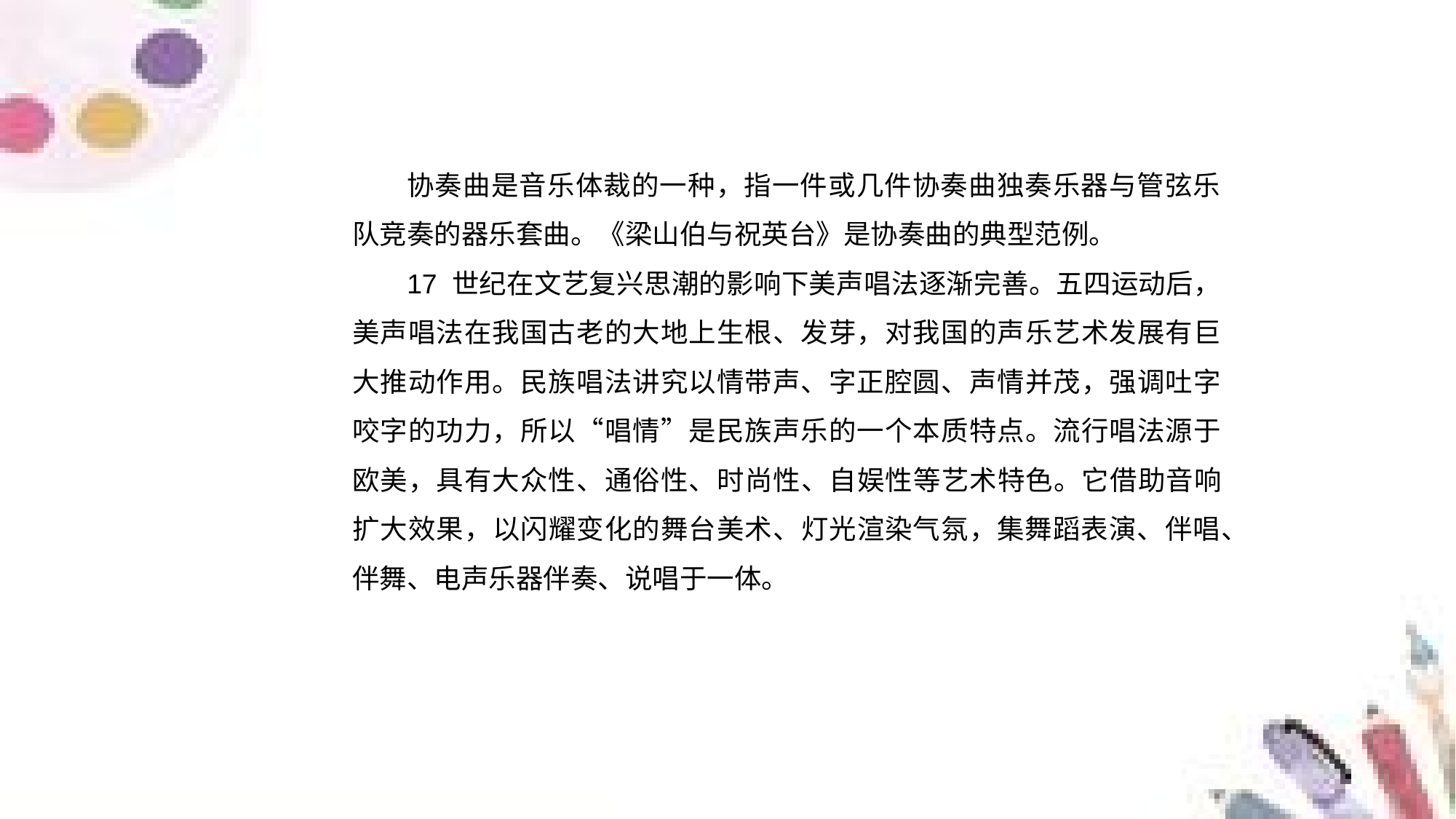

协奏曲是音乐体裁的一种，指一件或几件协奏曲独奏乐器与管弦乐队竞奏的器乐套曲。《梁山伯与祝英台》是协奏曲的典型范例。
17 世纪在文艺复兴思潮的影响下美声唱法逐渐完善。五四运动后，美声唱法在我国古老的大地上生根、发芽，对我国的声乐艺术发展有巨大推动作用。民族唱法讲究以情带声、字正腔圆、声情并茂，强调吐字咬字的功力，所以“唱情”是民族声乐的一个本质特点。流行唱法源于欧美，具有大众性、通俗性、时尚性、自娱性等艺术特色。它借助音响扩大效果，以闪耀变化的舞台美术、灯光渲染气氛，集舞蹈表演、伴唱、伴舞、电声乐器伴奏、说唱于一体。
7